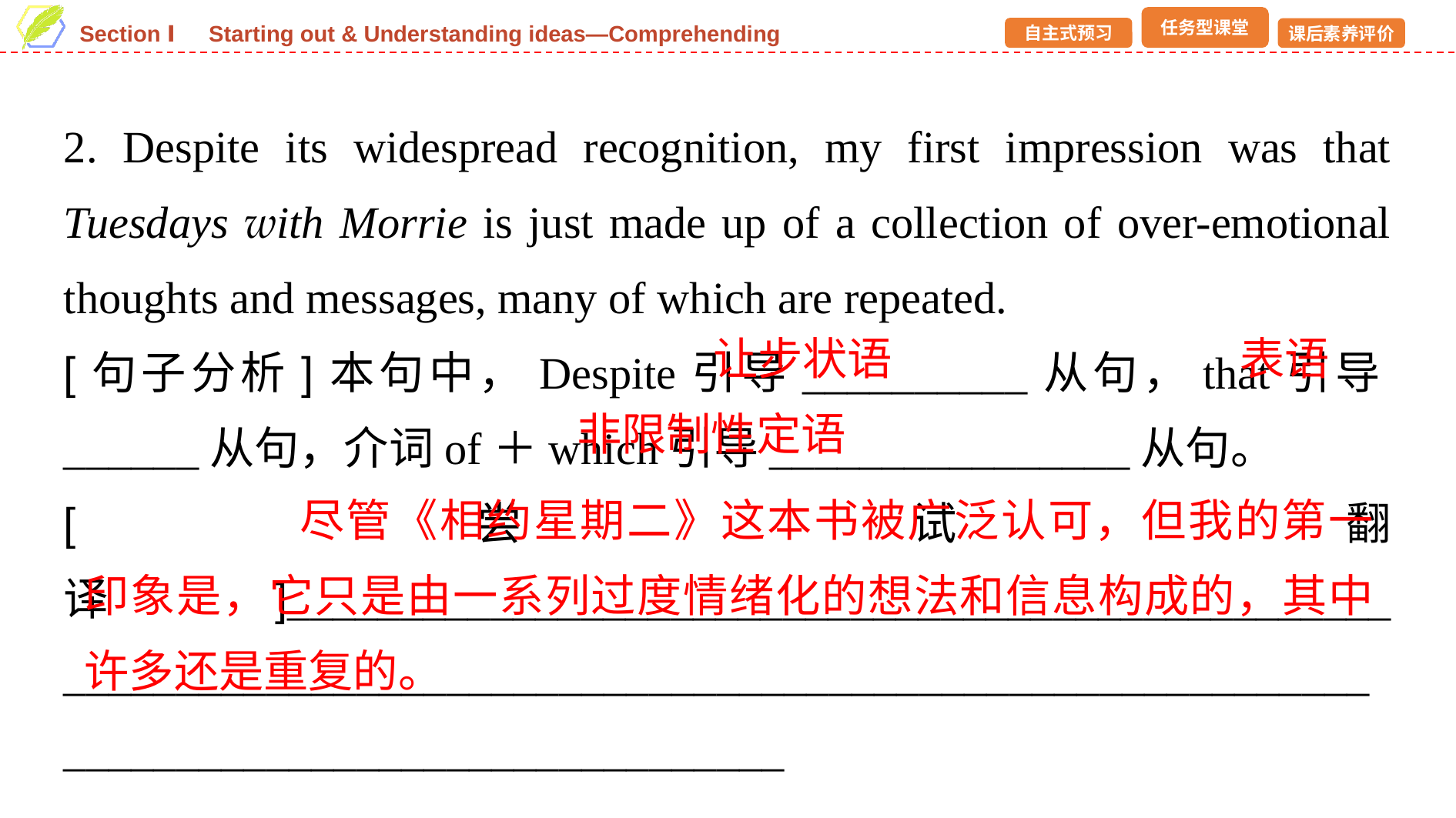

2. Despite its widespread recognition, my first impression was that Tuesdays with Morrie is just made up of a collection of over-emotional thoughts and messages, many of which are repeated.
[句子分析]本句中，Despite引导__________从句，that引导______从句，介词of＋which引导________________从句。
[尝试翻译]_________________________________________________ __________________________________________________________________________________________
让步状语
表语
非限制性定语
尽管《相约星期二》这本书被广泛认可，但我的第一印象是，它只是由一系列过度情绪化的想法和信息构成的，其中许多还是重复的。